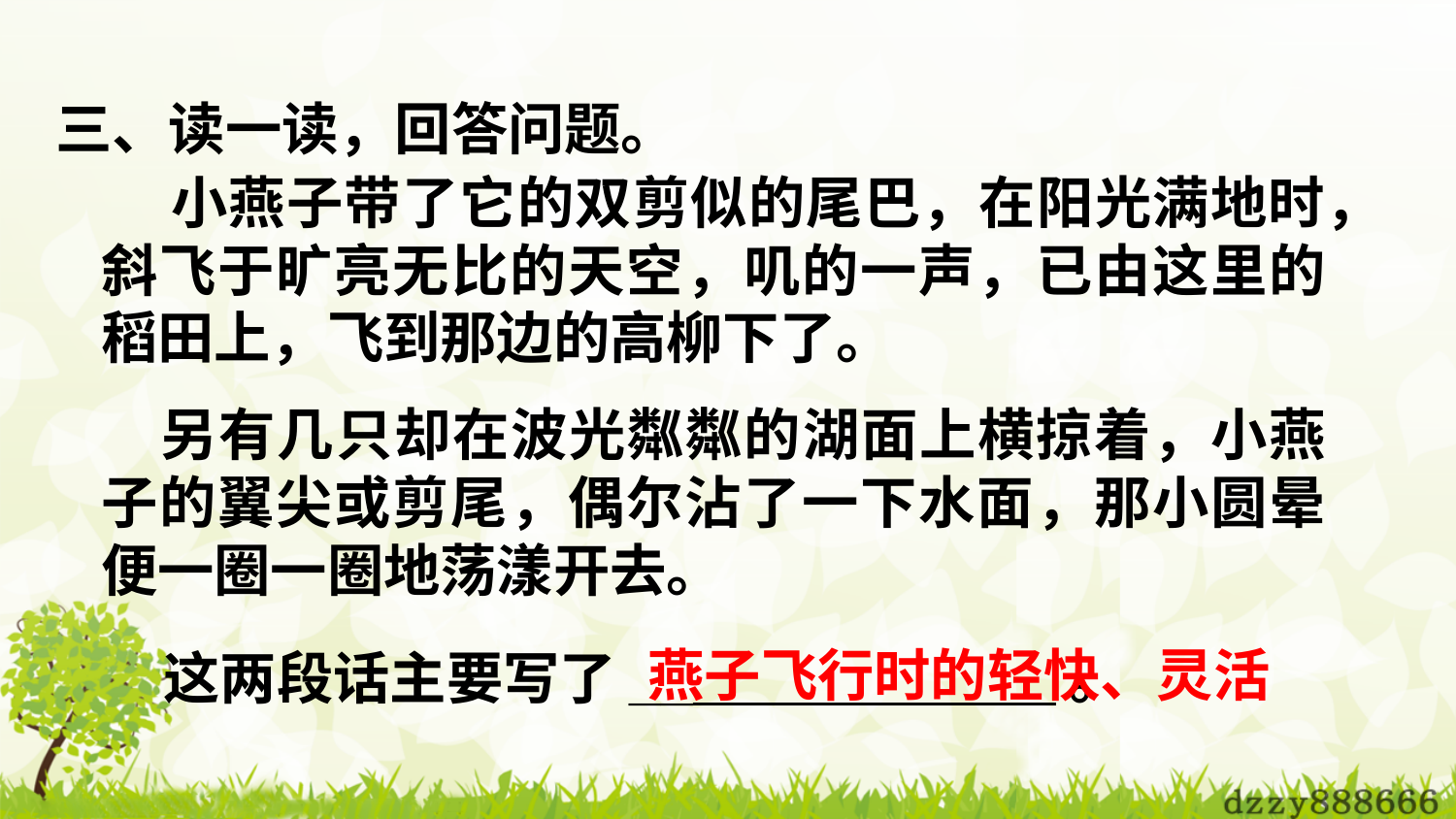

三、读一读，回答问题。
    小燕子带了它的双剪似的尾巴，在阳光满地时，斜飞于旷亮无比的天空，叽的一声，已由这里的稻田上，飞到那边的高柳下了。
   另有几只却在波光粼粼的湖面上横掠着，小燕子的翼尖或剪尾，偶尔沾了一下水面，那小圆晕便一圈一圈地荡漾开去。
燕子飞行时的轻快、灵活
这两段话主要写了__                       。